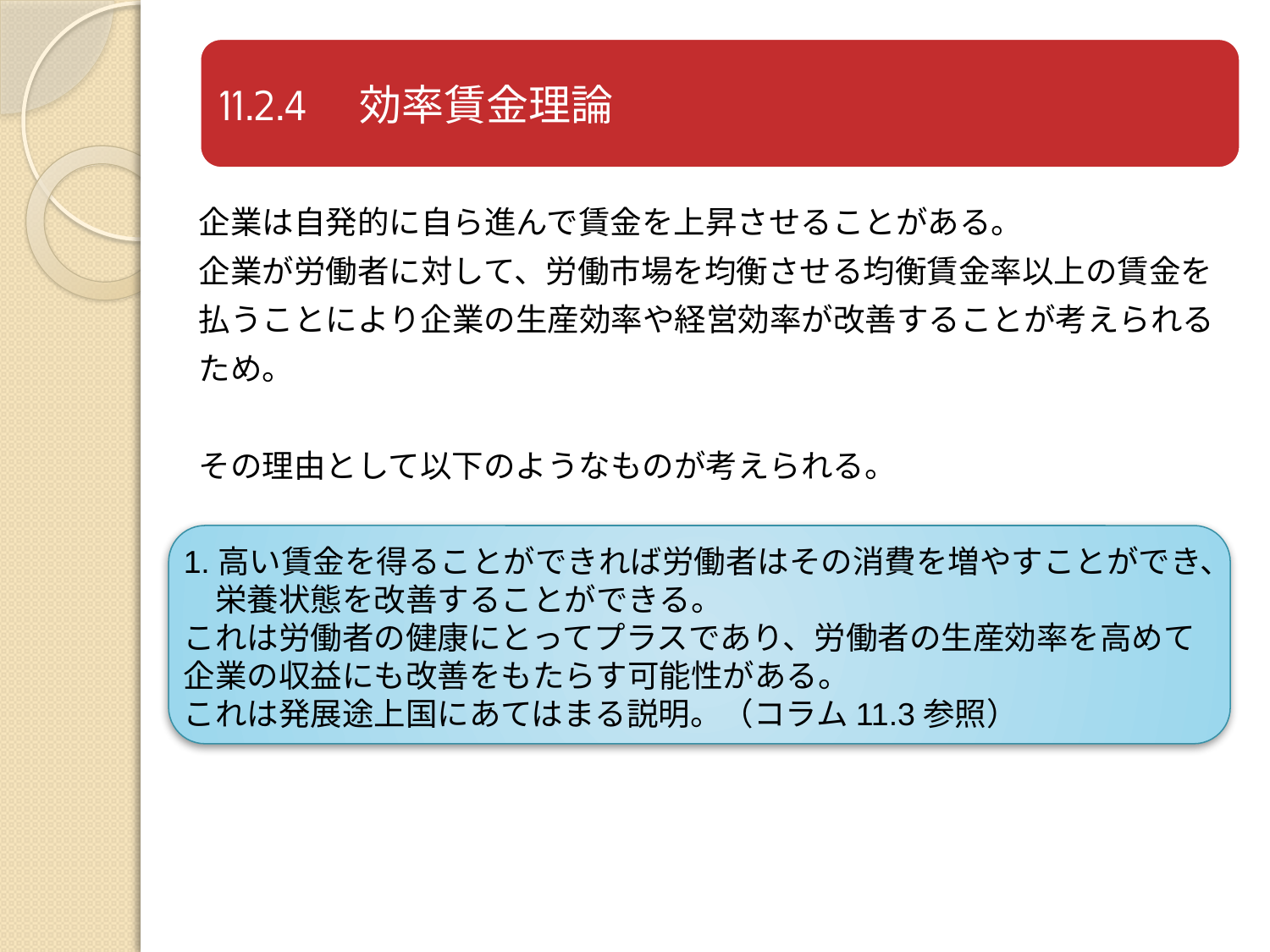

11.2.4　効率賃金理論
企業は自発的に自ら進んで賃金を上昇させることがある。
企業が労働者に対して、労働市場を均衡させる均衡賃金率以上の賃金を
払うことにより企業の生産効率や経営効率が改善することが考えられる
ため。

その理由として以下のようなものが考えられる。

1.高い賃金を得ることができれば労働者はその消費を増やすことができ、
　栄養状態を改善することができる。
これは労働者の健康にとってプラスであり、労働者の生産効率を高めて
企業の収益にも改善をもたらす可能性がある。
これは発展途上国にあてはまる説明。（コラム11.3参照）